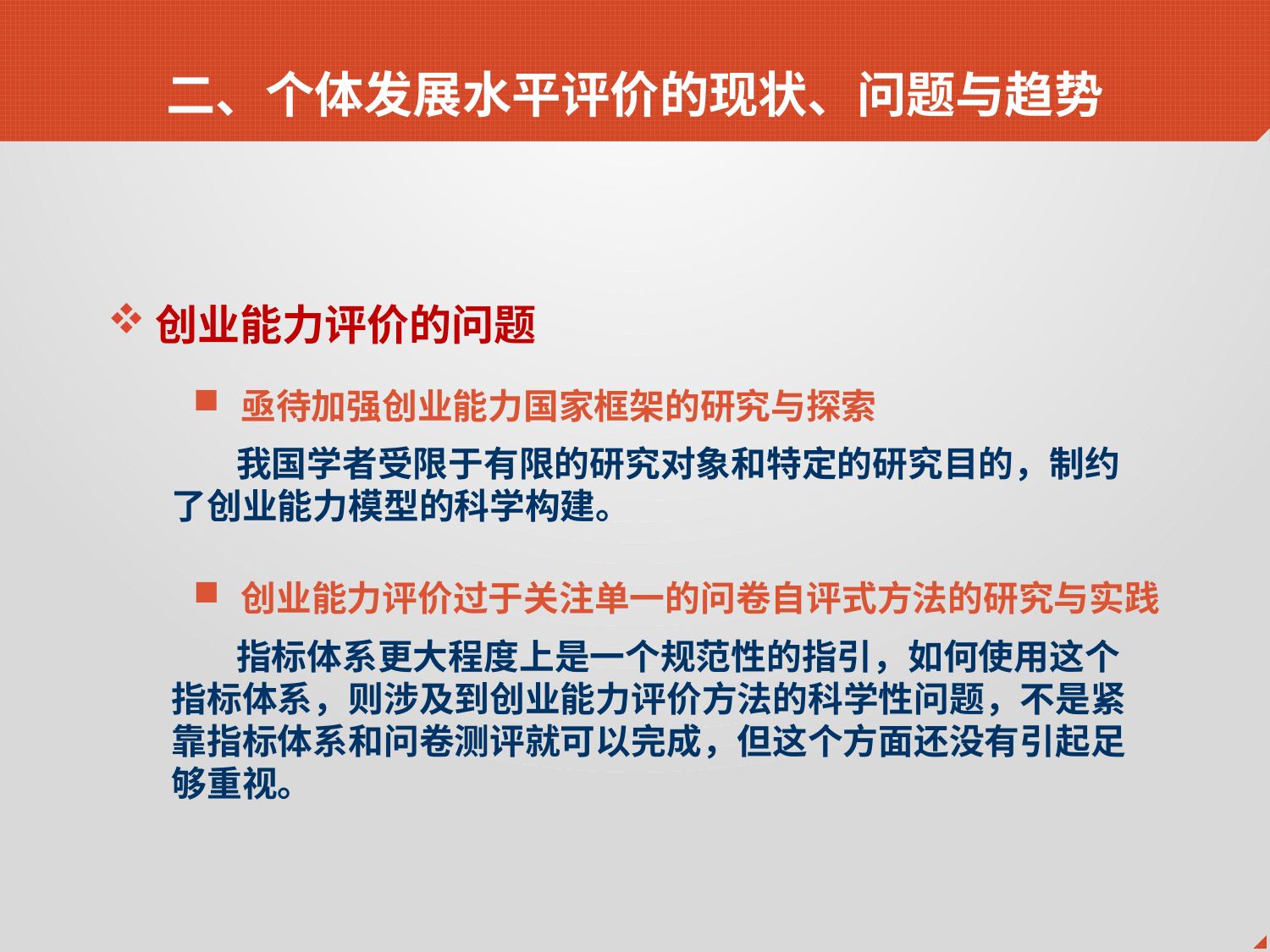

二、个体发展水平评价的现状、问题与趋势
创业能力评价的问题
亟待加强创业能力国家框架的研究与探索

       我国学者受限于有限的研究对象和特定的研究目的，制约了创业能力模型的科学构建。
创业能力评价过于关注单一的问卷自评式方法的研究与实践
       指标体系更大程度上是一个规范性的指引，如何使用这个指标体系，则涉及到创业能力评价方法的科学性问题，不是紧靠指标体系和问卷测评就可以完成，但这个方面还没有引起足够重视。